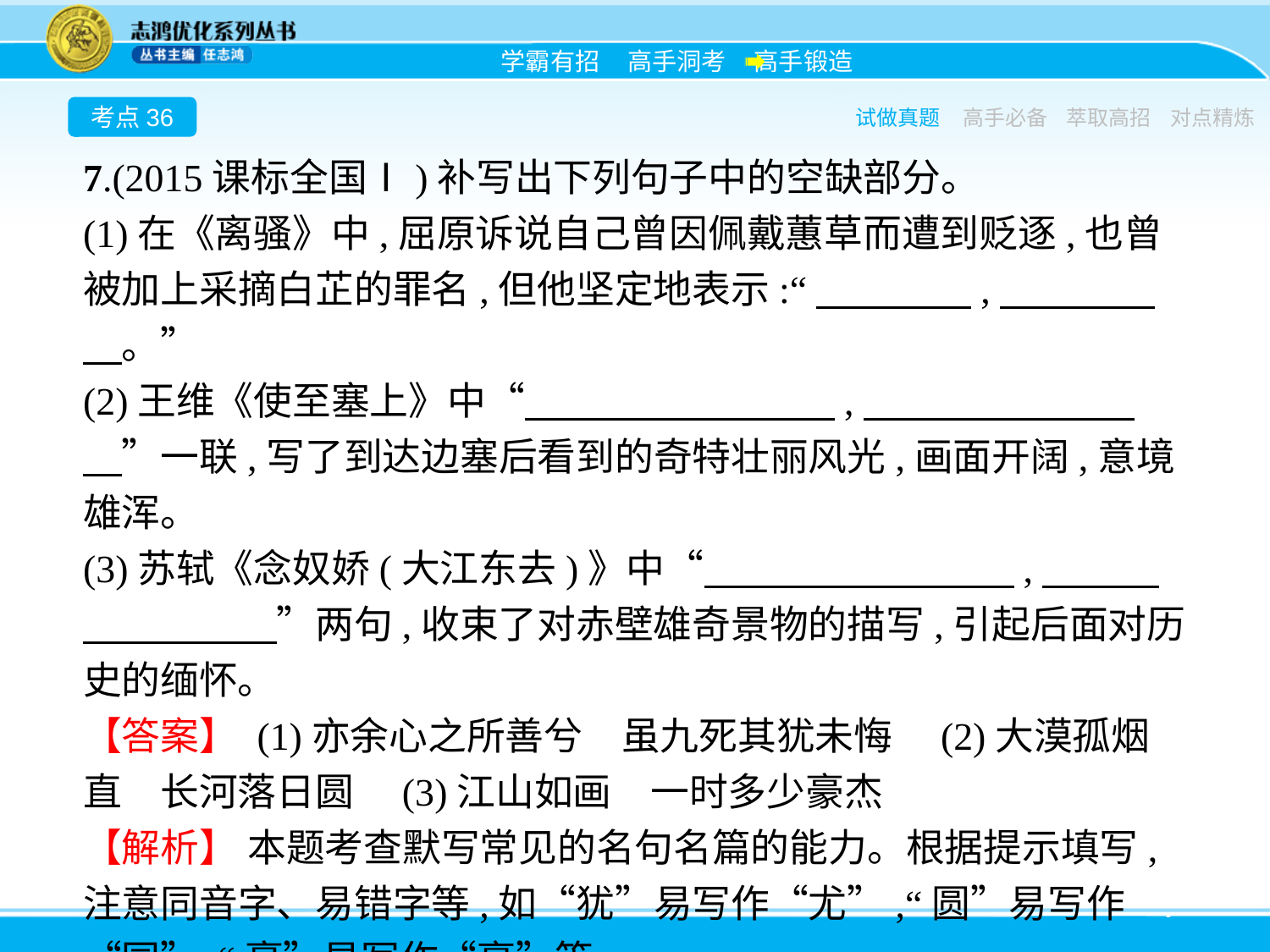

考点36
试做真题
高手必备
萃取高招
对点精炼
7.(2015课标全国Ⅰ)补写出下列句子中的空缺部分。
(1)在《离骚》中,屈原诉说自己曾因佩戴蕙草而遭到贬逐,也曾被加上采摘白芷的罪名,但他坚定地表示:“　　　　,　　　　　。”
(2)王维《使至塞上》中“　　　　　　　　,　　　　　　　　”一联,写了到达边塞后看到的奇特壮丽风光,画面开阔,意境雄浑。
(3)苏轼《念奴娇(大江东去)》中“　　　　　　　　,　　　　　　　　”两句,收束了对赤壁雄奇景物的描写,引起后面对历史的缅怀。
【答案】 (1)亦余心之所善兮　虽九死其犹未悔　(2)大漠孤烟直　长河落日圆　(3)江山如画　一时多少豪杰
【解析】 本题考查默写常见的名句名篇的能力。根据提示填写,注意同音字、易错字等,如“犹”易写作“尤”,“圆”易写作“园”,“豪”易写作“毫”等。